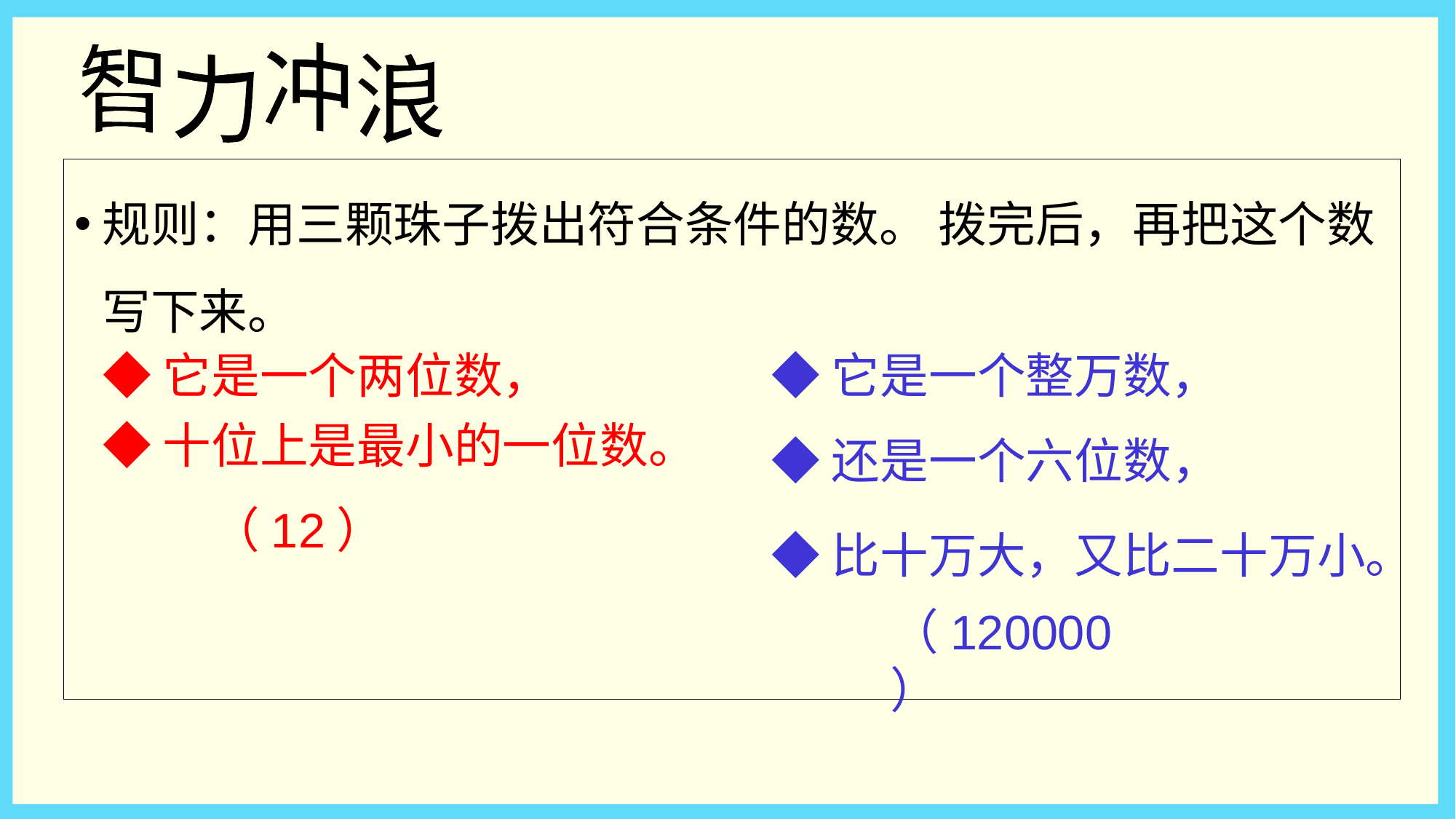

智力冲浪
规则：用三颗珠子拨出符合条件的数。 拨完后，再把这个数写下来。

◆它是一个整万数，
◆它是一个两位数，

◆十位上是最小的一位数。
◆还是一个六位数，
（12）
◆比十万大，又比二十万小。
（120000）